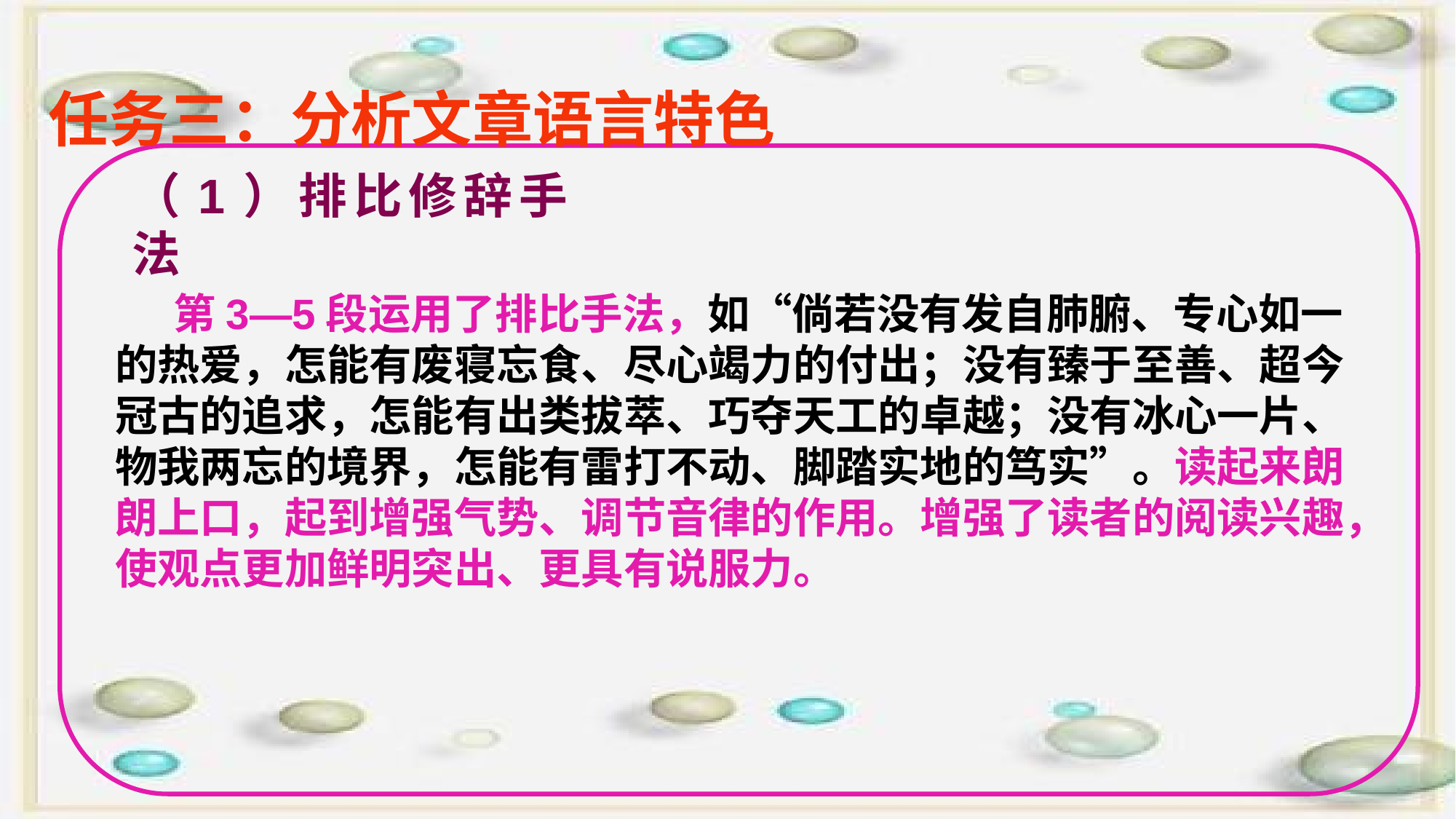

任务三：分析文章语言特色

（1）排比修辞手法
     第3—5段运用了排比手法，如“倘若没有发自肺腑、专心如一的热爱，怎能有废寝忘食、尽心竭力的付出；没有臻于至善、超今冠古的追求，怎能有出类拔萃、巧夺天工的卓越；没有冰心一片、物我两忘的境界，怎能有雷打不动、脚踏实地的笃实”。读起来朗朗上口，起到增强气势、调节音律的作用。增强了读者的阅读兴趣，使观点更加鲜明突出、更具有说服力。